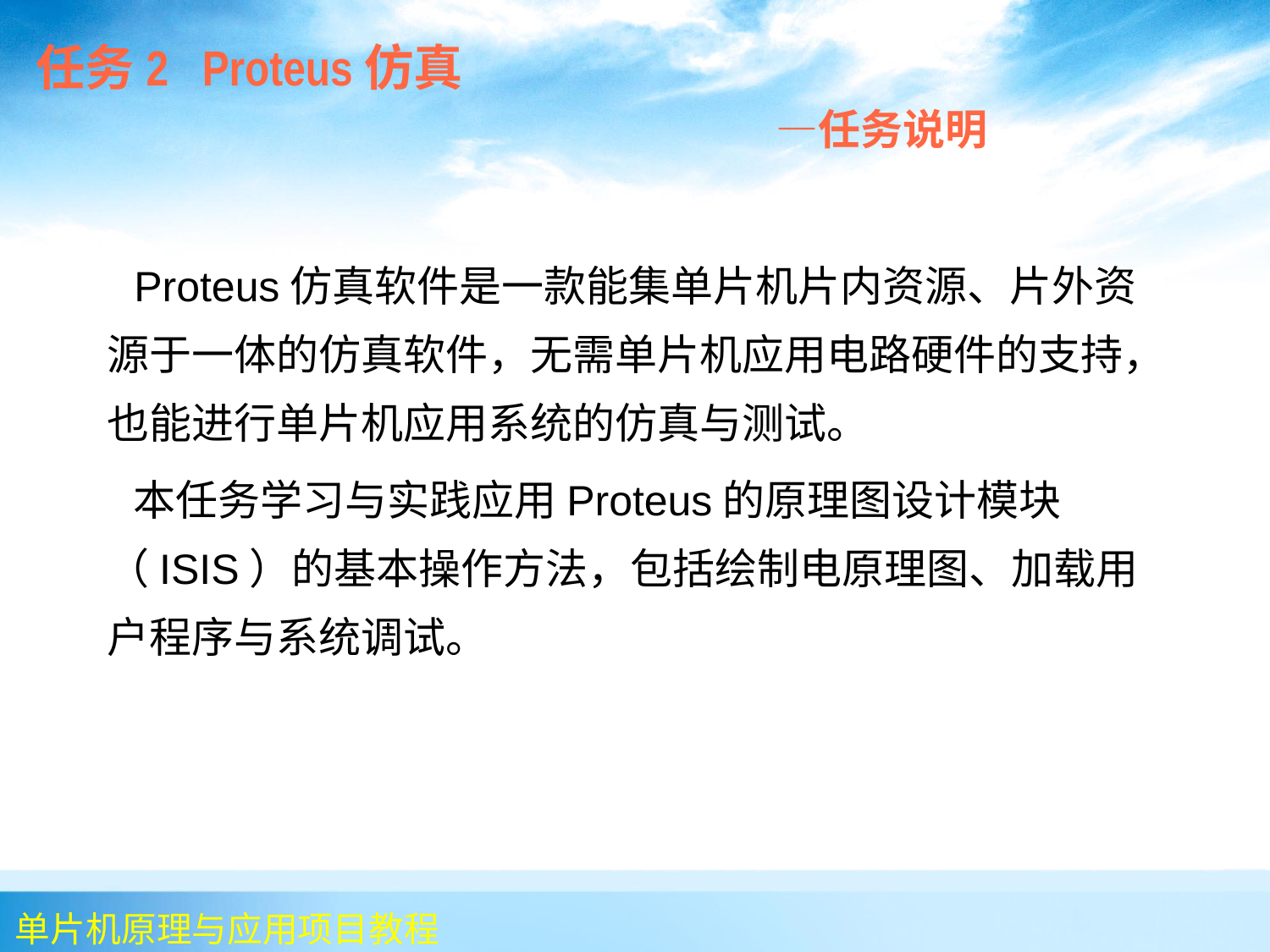

任务2   Proteus仿真
                                                                  —任务说明
       Proteus仿真软件是一款能集单片机片内资源、片外资源于一体的仿真软件，无需单片机应用电路硬件的支持，也能进行单片机应用系统的仿真与测试。
      本任务学习与实践应用Proteus的原理图设计模块（ISIS）的基本操作方法，包括绘制电原理图、加载用户程序与系统调试。